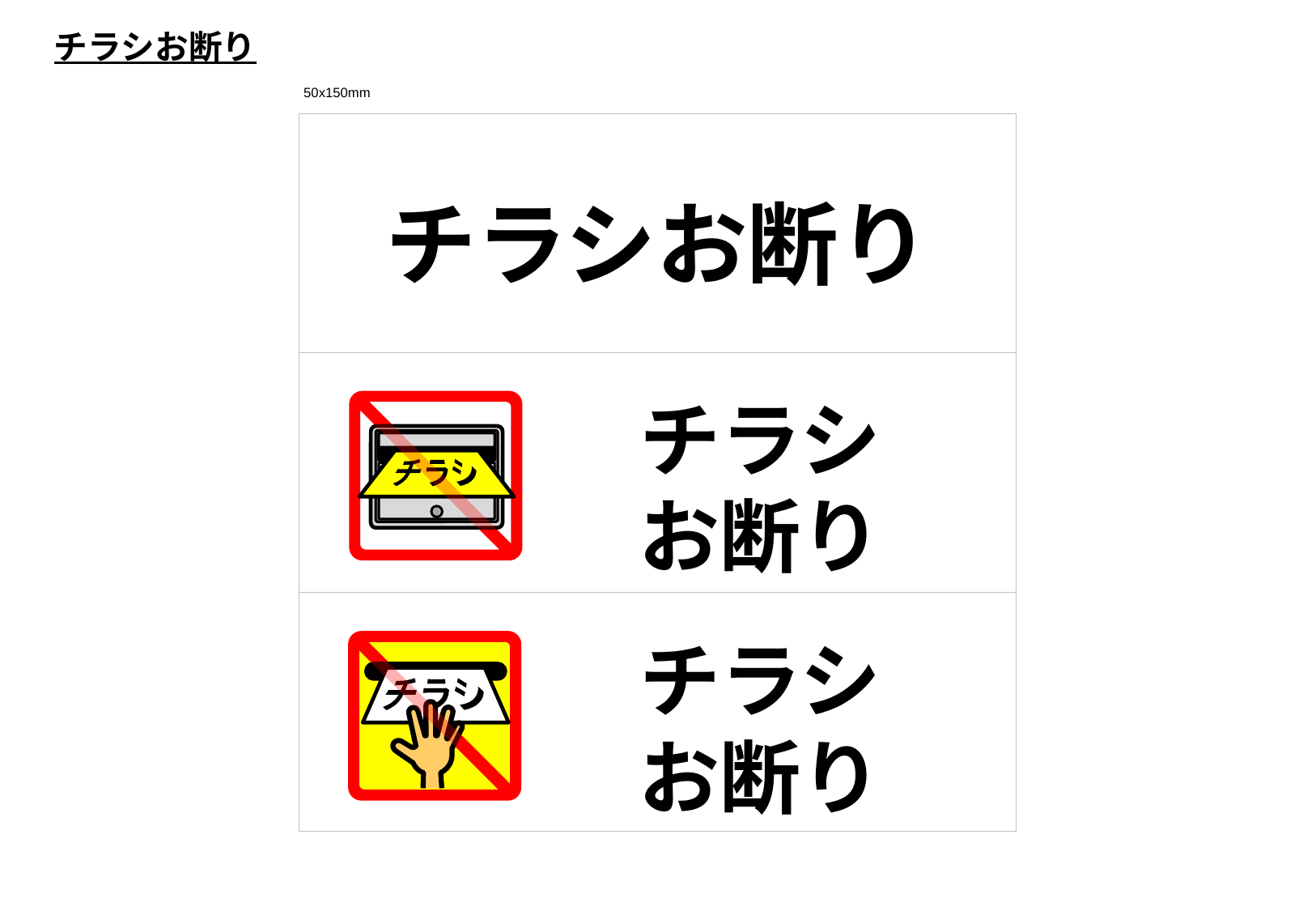

チラシお断り
50x150mm

チラシお断り

チラシ
お断り

チラシ

チラシ
お断り

チラシ